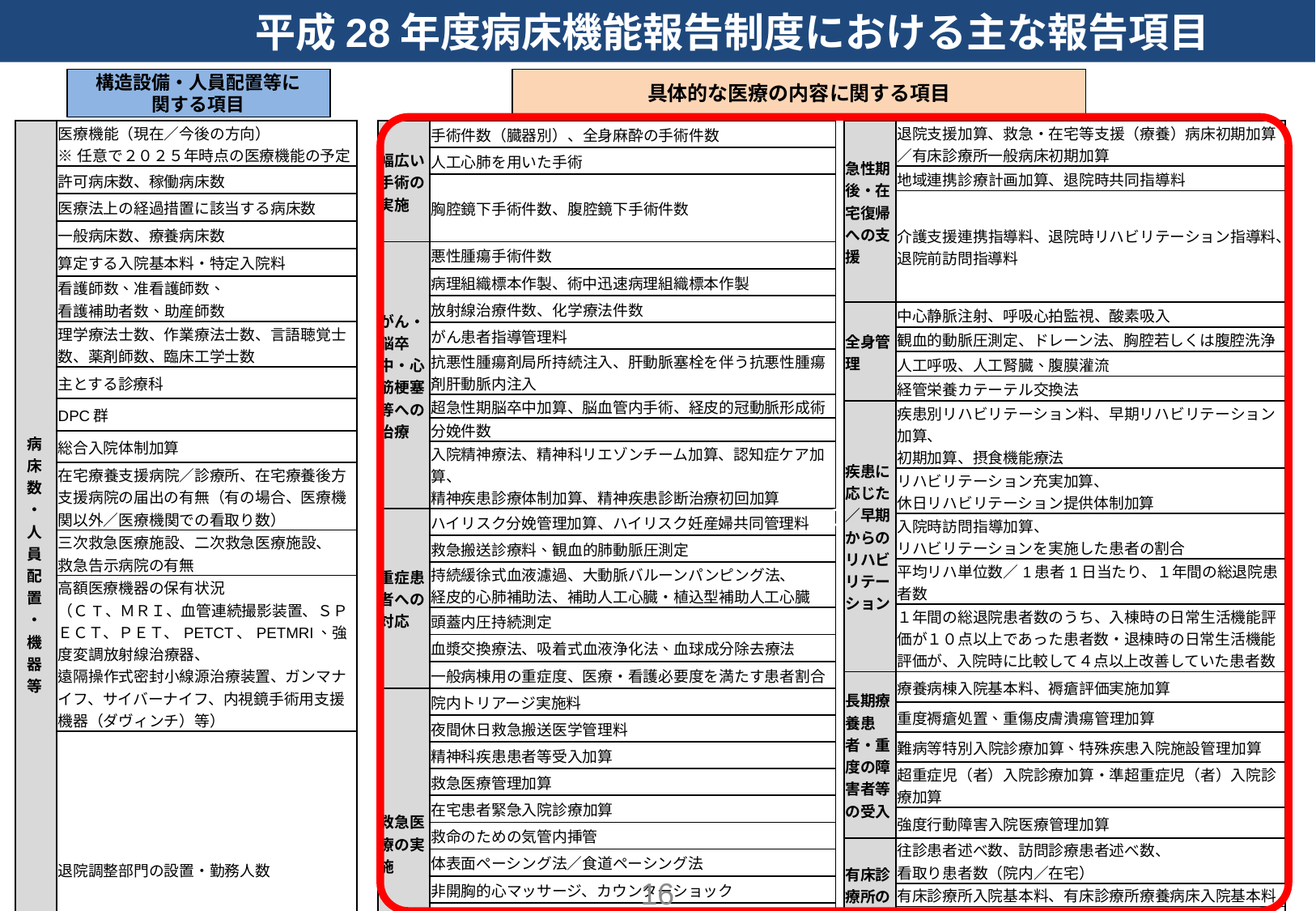

# 平成28年度病床機能報告制度における主な報告項目
構造設備・人員配置等に
関する項目
具体的な医療の内容に関する項目
ｃ
| 幅広い手術の実施 | 手術件数（臓器別）、全身麻酔の手術件数 |
| --- | --- |
|  | 人工心肺を用いた手術 |
|  | 胸腔鏡下手術件数、腹腔鏡下手術件数 |
| がん・脳卒中・心筋梗塞等への治療 | 悪性腫瘍手術件数 |
|  | 病理組織標本作製、術中迅速病理組織標本作製 |
|  | 放射線治療件数、化学療法件数 |
|  | がん患者指導管理料 |
|  | 抗悪性腫瘍剤局所持続注入、肝動脈塞栓を伴う抗悪性腫瘍剤肝動脈内注入 |
|  | 超急性期脳卒中加算、脳血管内手術、経皮的冠動脈形成術 |
|  | 分娩件数 |
|  | 入院精神療法、精神科リエゾンチーム加算、認知症ケア加算、 精神疾患診療体制加算、精神疾患診断治療初回加算 |
| 重症患者への対応 | ハイリスク分娩管理加算、ハイリスク妊産婦共同管理料 |
|  | 救急搬送診療料、観血的肺動脈圧測定 |
|  | 持続緩徐式血液濾過、大動脈バルーンパンピング法、 経皮的心肺補助法、補助人工心臓・植込型補助人工心臓 |
|  | 頭蓋内圧持続測定 |
|  | 血漿交換療法、吸着式血液浄化法、血球成分除去療法 |
|  | 一般病棟用の重症度、医療・看護必要度を満たす患者割合 |
| 救急医療の実施 | 院内トリアージ実施料 |
|  | 夜間休日救急搬送医学管理料 |
|  | 精神科疾患患者等受入加算 |
|  | 救急医療管理加算 |
|  | 在宅患者緊急入院診療加算 |
|  | 救命のための気管内挿管 |
|  | 体表面ペーシング法／食道ペーシング法 |
|  | 非開胸的心マッサージ、カウンターショック |
|  | 心膜穿刺、食道圧迫止血チューブ挿入法 |
|  | 休日又は夜間に受診した患者延べ数 （うち診察後、直ちに入院となった患者延べ数） |
|  | 救急車の受入件数 |
| 病床数・人員配置・機器等 | 医療機能（現在／今後の方向） ※任意で２０２５年時点の医療機能の予定 |
| --- | --- |
|  | 許可病床数、稼働病床数 |
|  | 医療法上の経過措置に該当する病床数 |
|  | 一般病床数、療養病床数 |
|  | 算定する入院基本料・特定入院料 |
|  | 看護師数、准看護師数、 看護補助者数、助産師数 |
|  | 理学療法士数、作業療法士数、言語聴覚士数、薬剤師数、臨床工学士数 |
|  | 主とする診療科 |
|  | DPC群 |
|  | 総合入院体制加算 |
|  | 在宅療養支援病院／診療所、在宅療養後方支援病院の届出の有無（有の場合、医療機関以外／医療機関での看取り数） |
|  | 三次救急医療施設、二次救急医療施設、 救急告示病院の有無 |
|  | 高額医療機器の保有状況 （ＣT、ＭＲＩ、血管連続撮影装置、ＳＰＥＣＴ、ＰＥＴ、PETCT、PETMRI、強度変調放射線治療器、 遠隔操作式密封小線源治療装置、ガンマナイフ、サイバーナイフ、内視鏡手術用支援機器（ダヴィンチ）等） |
|  | 退院調整部門の設置・勤務人数 |
| 入院患者の状況 | 新規入棟患者数 |
|  | 在棟患者延べ数 |
|  | 退棟患者数 |
|  | 入棟前の場所別患者数 |
|  | 予定入院・緊急入院の患者数 |
|  | 退棟先の場所別患者数 |
|  | 退院後に在宅医療を必要とする患者数 |
| 急性期後・在宅復帰への支援 | 退院支援加算、救急・在宅等支援（療養）病床初期加算／有床診療所一般病床初期加算 |
| --- | --- |
|  | 地域連携診療計画加算、退院時共同指導料 |
|  | 介護支援連携指導料、退院時リハビリテーション指導料、 退院前訪問指導料 |
| 全身管理 | 中心静脈注射、呼吸心拍監視、酸素吸入 |
|  | 観血的動脈圧測定、ドレーン法、胸腔若しくは腹腔洗浄 |
|  | 人工呼吸、人工腎臓、腹膜灌流 |
|  | 経管栄養カテーテル交換法 |
| 疾患に応じた／早期からの リハビリテーション | 疾患別リハビリテーション料、早期リハビリテーション加算、 初期加算、摂食機能療法 |
|  | リハビリテーション充実加算、 休日リハビリテーション提供体制加算 |
|  | 入院時訪問指導加算、 リハビリテーションを実施した患者の割合 |
|  | 平均リハ単位数／1患者1日当たり、１年間の総退院患者数 |
|  | １年間の総退院患者数のうち、入棟時の日常生活機能評価が１０点以上であった患者数・退棟時の日常生活機能評価が、入院時に比較して４点以上改善していた患者数 |
| 長期療養患者・重度の障害者等の受入 | 療養病棟入院基本料、褥瘡評価実施加算 |
|  | 重度褥瘡処置、重傷皮膚潰瘍管理加算 |
|  | 難病等特別入院診療加算、特殊疾患入院施設管理加算 |
|  | 超重症児（者）入院診療加算・準超重症児（者）入院診療加算 |
|  | 強度行動障害入院医療管理加算 |
| 有床診療所の 多様な機能 | 往診患者述べ数、訪問診療患者述べ数、 看取り患者数（院内／在宅） |
|  | 有床診療所入院基本料、有床診療所療養病床入院基本料 |
|  | 急変時の入院件数、有床診療所の病床の役割 |
|  | 過去１年間の新規入院患者のうち、他の急性期医療を担う病院の一般病棟からの受入割合 |
| 医科歯科の連携 | 歯科医師連携加算 |
|  | 周術期口腔機能管理後手術加算 |
|  | 周術期口腔機能管理料 |
16